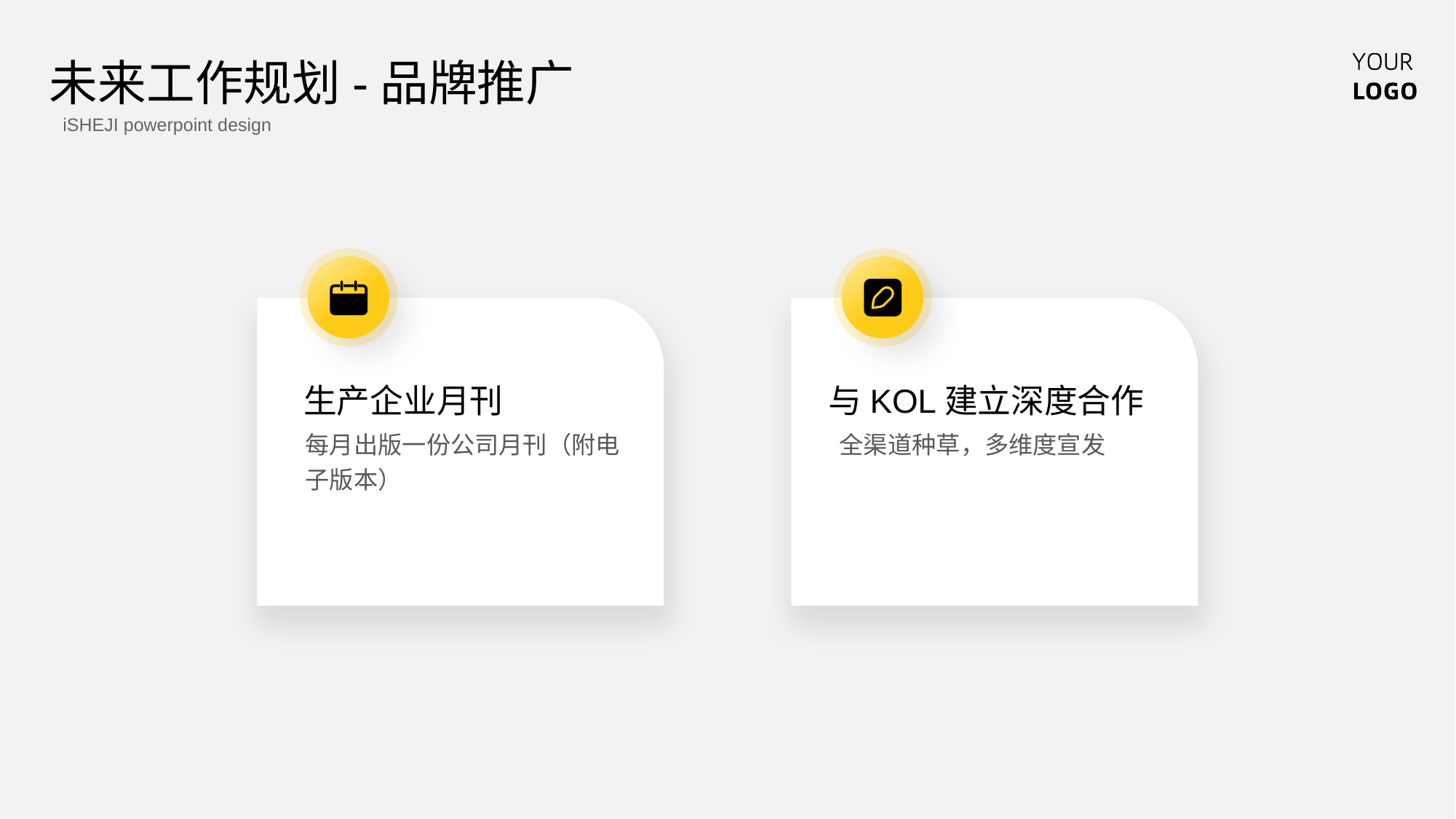

未来工作规划-品牌推广

iSHEJI powerpoint design

生产企业月刊
与KOL建立深度合作
每月出版一份公司月刊（附电子版本）
全渠道种草，多维度宣发